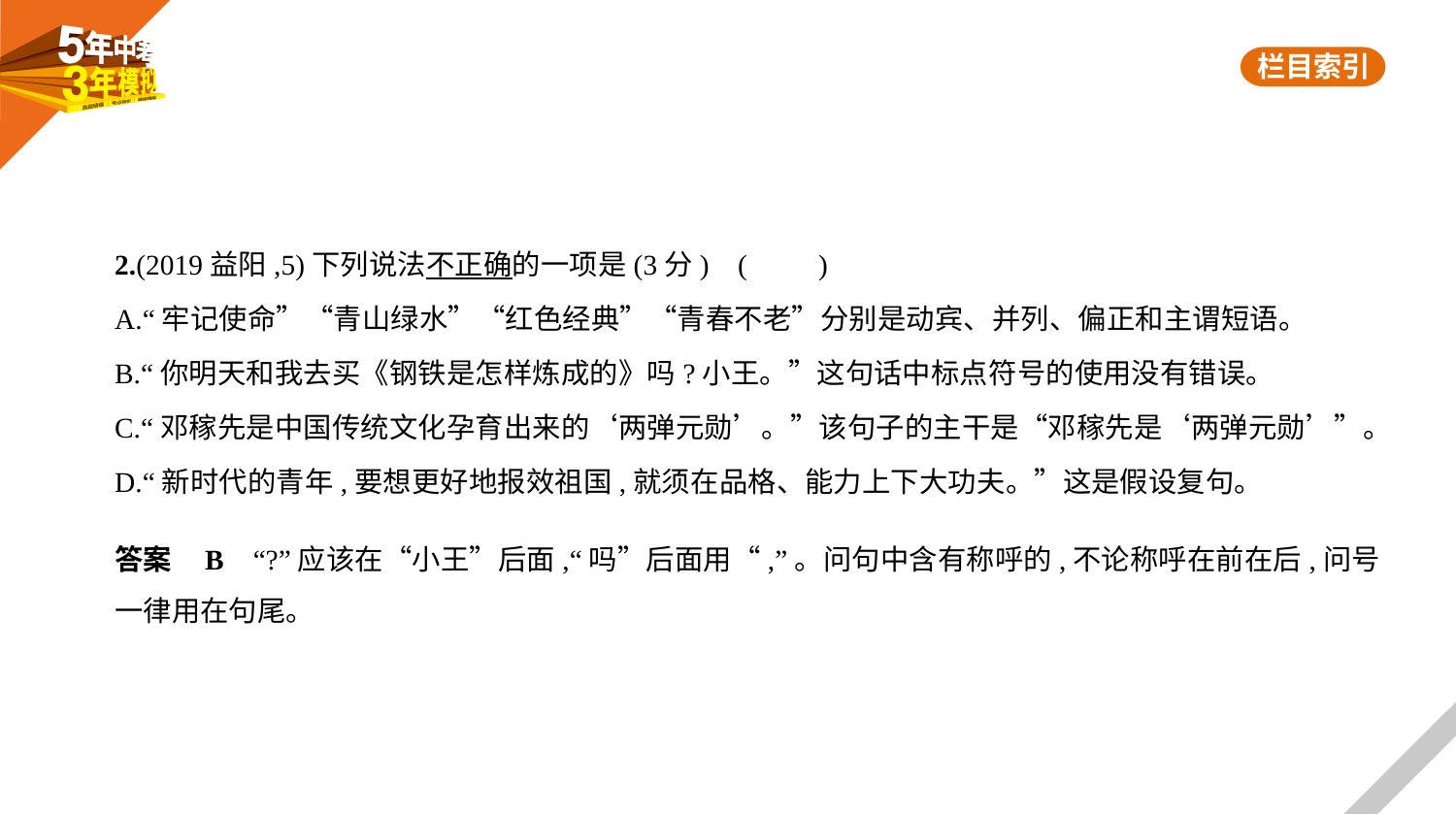

2.(2019益阳,5)下列说法不正确的一项是(3分) (　　)
A.“牢记使命”“青山绿水”“红色经典”“青春不老”分别是动宾、并列、偏正和主谓短语。
B.“你明天和我去买《钢铁是怎样炼成的》吗?小王。”这句话中标点符号的使用没有错误。
C.“邓稼先是中国传统文化孕育出来的‘两弹元勋’。”该句子的主干是“邓稼先是‘两弹元勋’”。
D.“新时代的青年,要想更好地报效祖国,就须在品格、能力上下大功夫。”这是假设复句。
答案    B    “?”应该在“小王”后面,“吗”后面用“,”。问句中含有称呼的,不论称呼在前在后,问号
一律用在句尾。